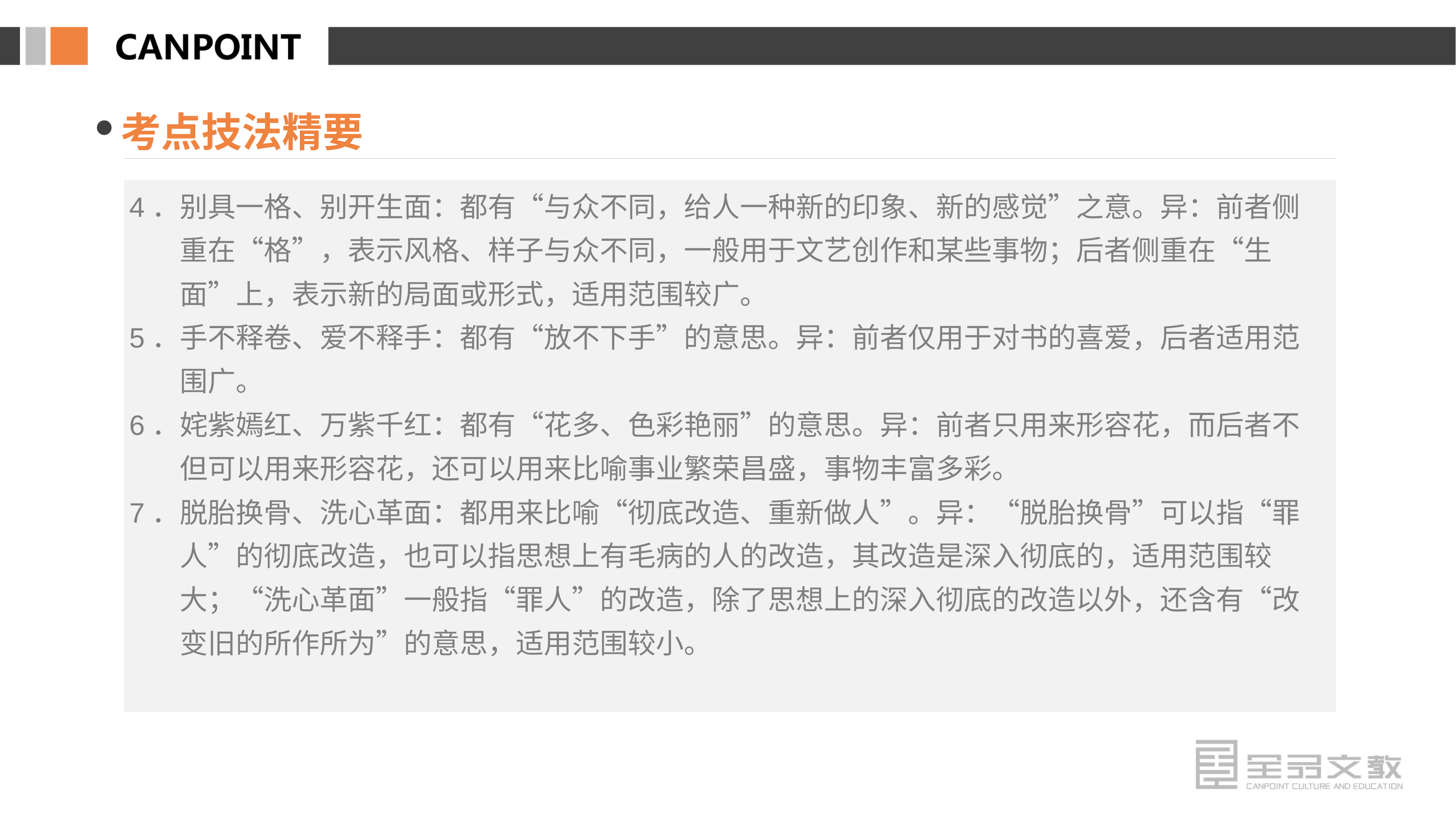

考点技法精要

4．别具一格、别开生面：都有“与众不同，给人一种新的印象、新的感觉”之意。异：前者侧重在“格”，表示风格、样子与众不同，一般用于文艺创作和某些事物；后者侧重在“生面”上，表示新的局面或形式，适用范围较广。
5．手不释卷、爱不释手：都有“放不下手”的意思。异：前者仅用于对书的喜爱，后者适用范围广。
6．姹紫嫣红、万紫千红：都有“花多、色彩艳丽”的意思。异：前者只用来形容花，而后者不但可以用来形容花，还可以用来比喻事业繁荣昌盛，事物丰富多彩。
7．脱胎换骨、洗心革面：都用来比喻“彻底改造、重新做人”。异：“脱胎换骨”可以指“罪人”的彻底改造，也可以指思想上有毛病的人的改造，其改造是深入彻底的，适用范围较大；“洗心革面”一般指“罪人”的改造，除了思想上的深入彻底的改造以外，还含有“改变旧的所作所为”的意思，适用范围较小。